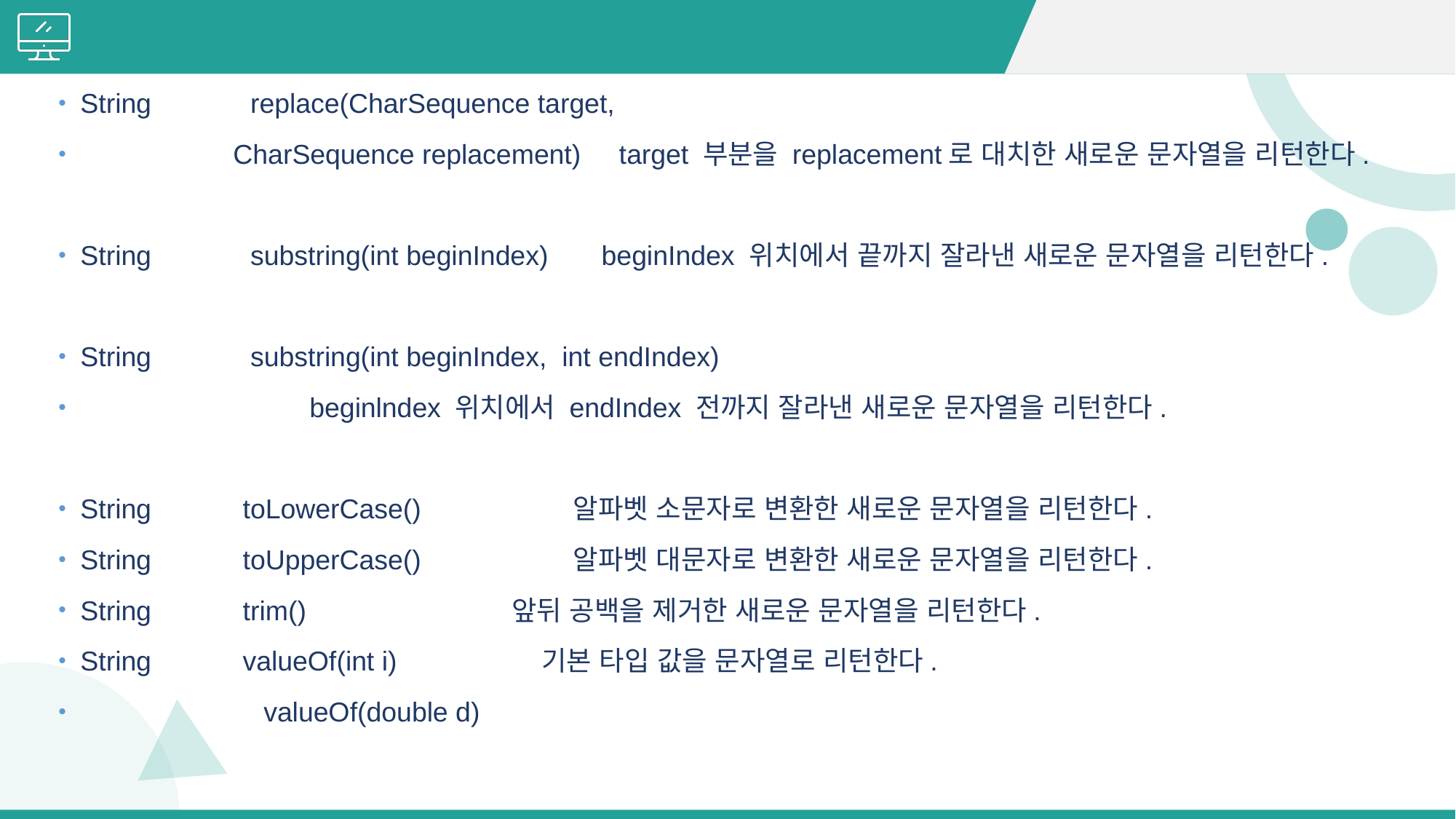

#
String             replace(CharSequence target,
                    CharSequence replacement)     target 부분을 replacement로 대치한 새로운 문자열을 리턴한다.

String             substring(int beginIndex)       beginIndex 위치에서 끝까지 잘라낸 새로운 문자열을 리턴한다.

String             substring(int beginIndex,  int endIndex)
                              beginlndex 위치에서 endIndex 전까지 잘라낸 새로운 문자열을 리턴한다.

String            toLowerCase()                   알파벳 소문자로 변환한 새로운 문자열을 리턴한다.
String            toUpperCase()                   알파벳 대문자로 변환한 새로운 문자열을 리턴한다.
String            trim()                          앞뒤 공백을 제거한 새로운 문자열을 리턴한다.
String            valueOf(int i)                  기본 타입 값을 문자열로 리턴한다.
                        valueOf(double d)